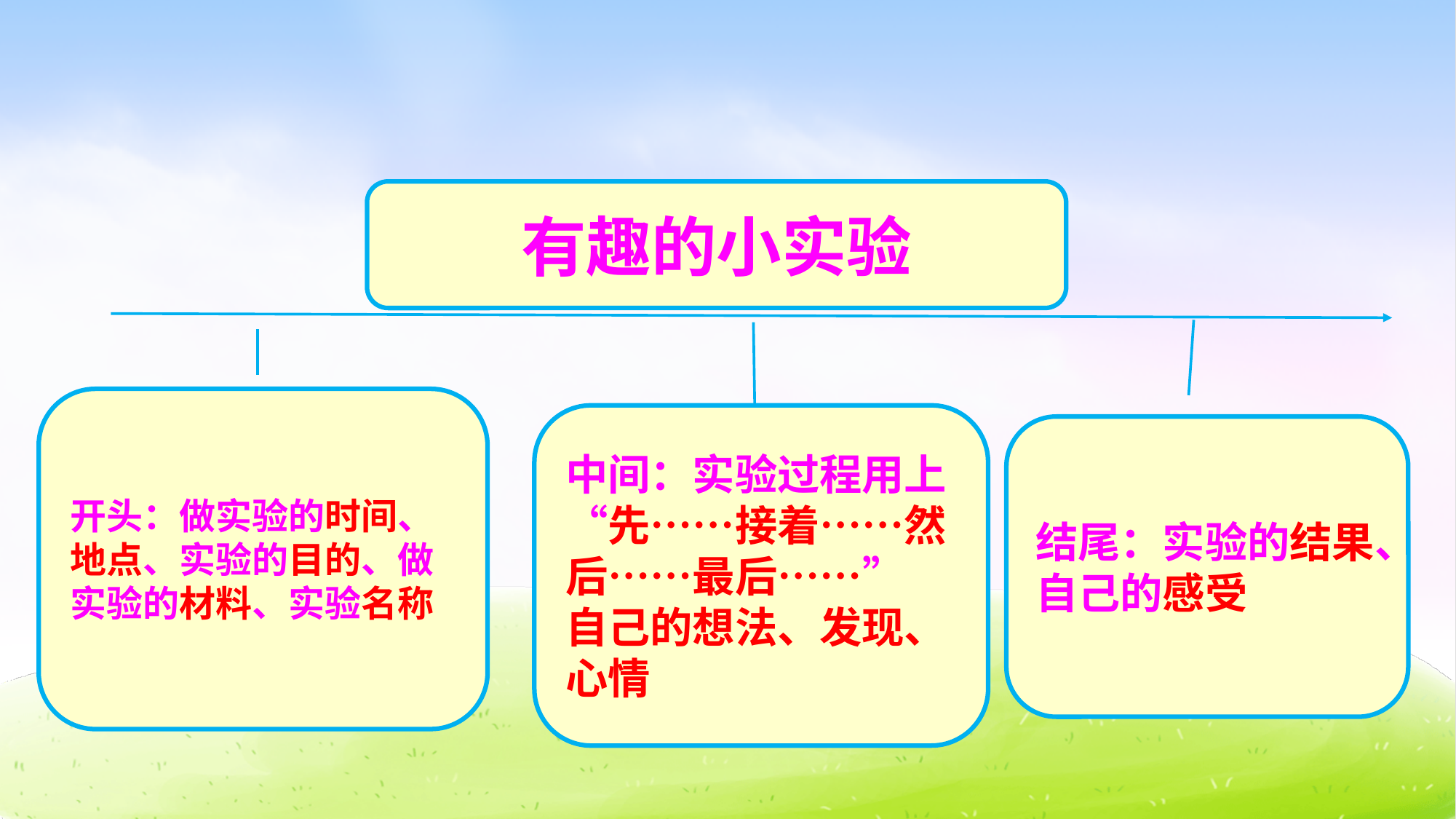

有趣的小实验
开头：做实验的时间、地点、实验的目的、做实验的材料、实验名称
中间：实验过程用上“先……接着……然后……最后……”
自己的想法、发现、心情
结尾：实验的结果、
自己的感受